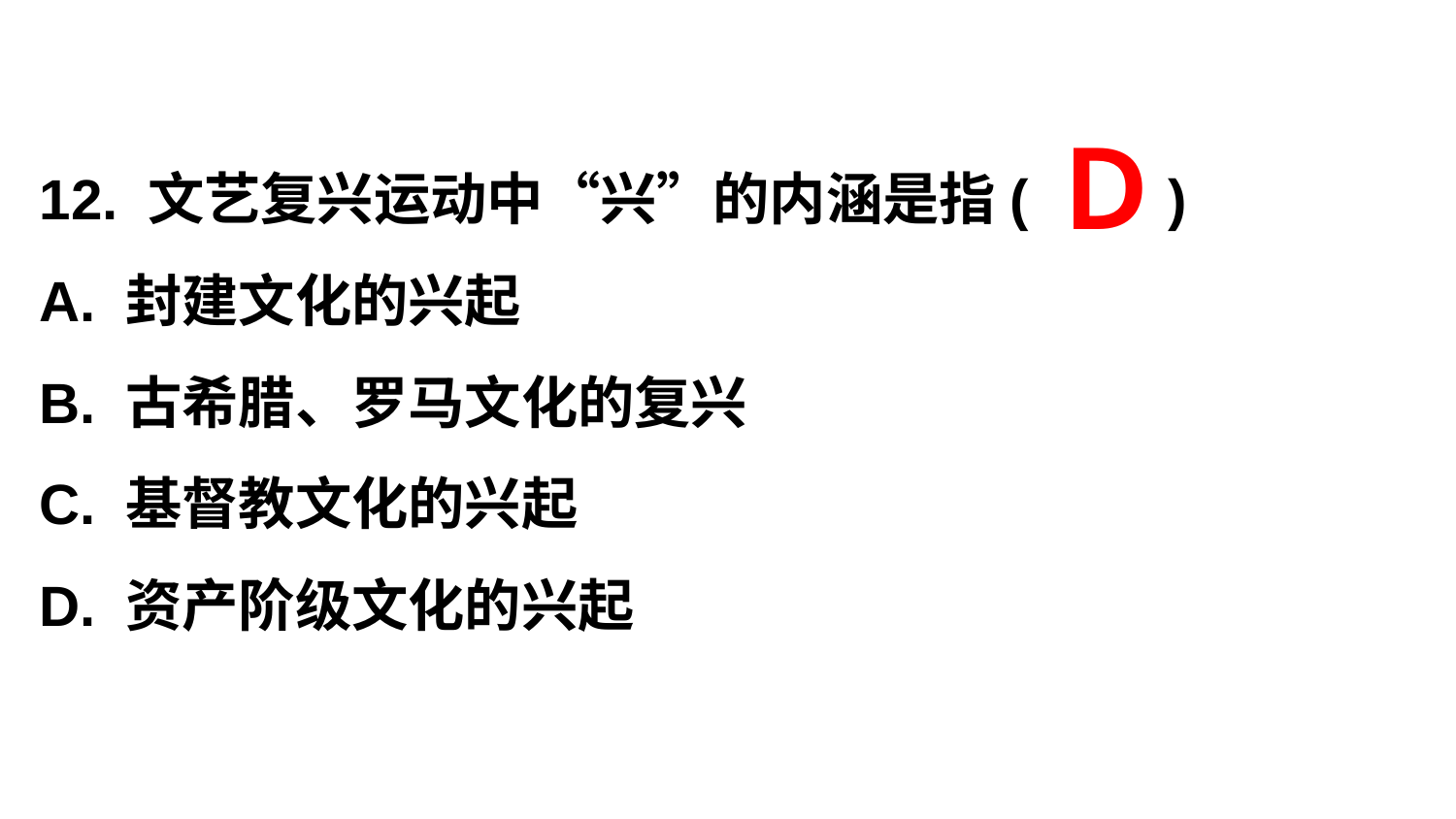

Ｄ
12. 文艺复兴运动中“兴”的内涵是指(　　)
A. 封建文化的兴起
B. 古希腊、罗马文化的复兴
C. 基督教文化的兴起
D. 资产阶级文化的兴起